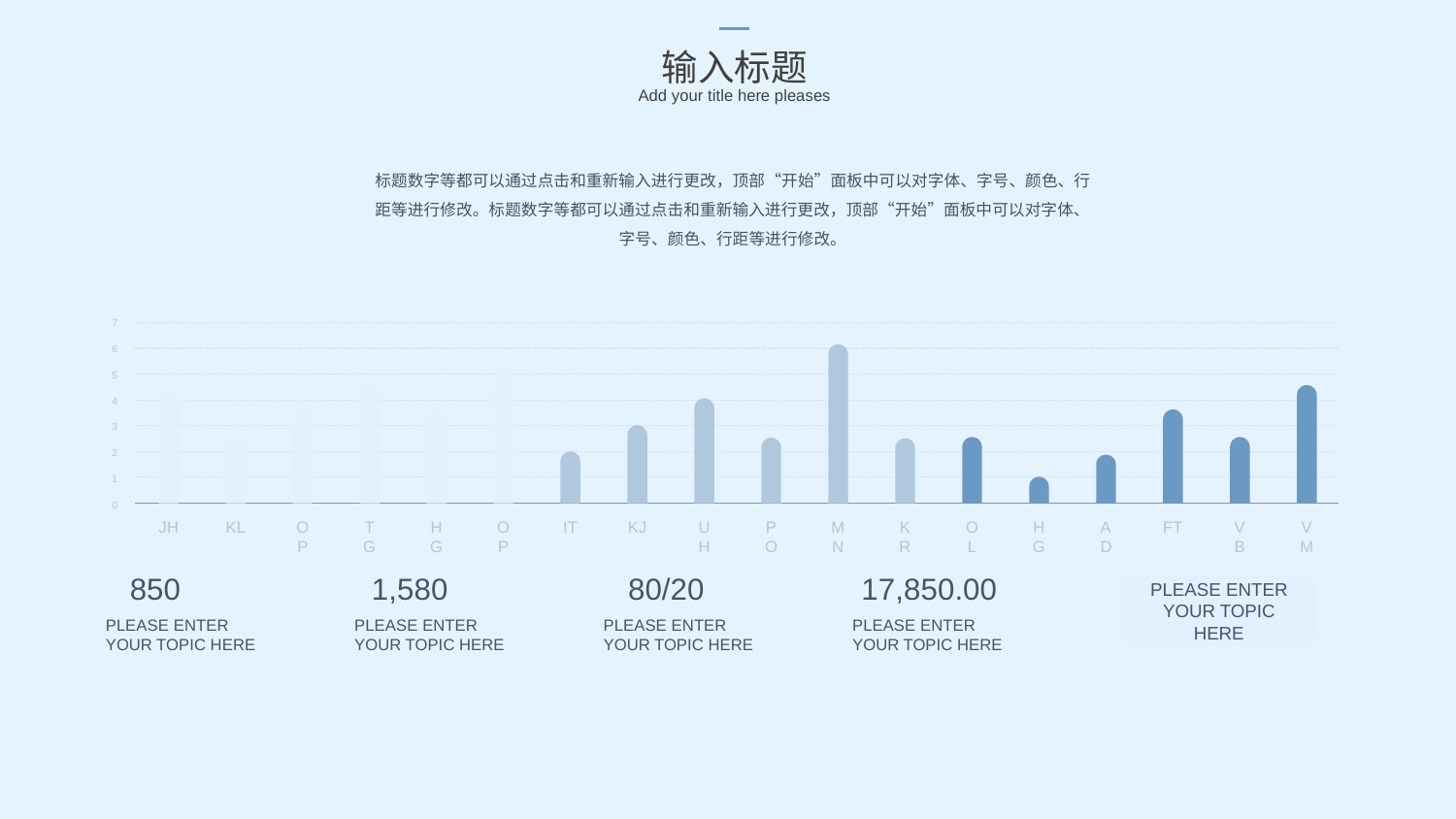

输入标题
Add your title here pleases
标题数字等都可以通过点击和重新输入进行更改，顶部“开始”面板中可以对字体、字号、颜色、行距等进行修改。标题数字等都可以通过点击和重新输入进行更改，顶部“开始”面板中可以对字体、字号、颜色、行距等进行修改。
7
6

5

4

3

2

1

0
JH
KL
OP
TG
HG
OP
IT
KJ
UH
PO
MN
KR
OL
HG
AD
FT
VB
VM
850
PLEASE ENTER
YOUR TOPIC HERE
1,580
PLEASE ENTER
YOUR TOPIC HERE
80/20
PLEASE ENTER
YOUR TOPIC HERE
17,850.00
PLEASE ENTER
YOUR TOPIC HERE
PLEASE ENTER
YOUR TOPIC HERE